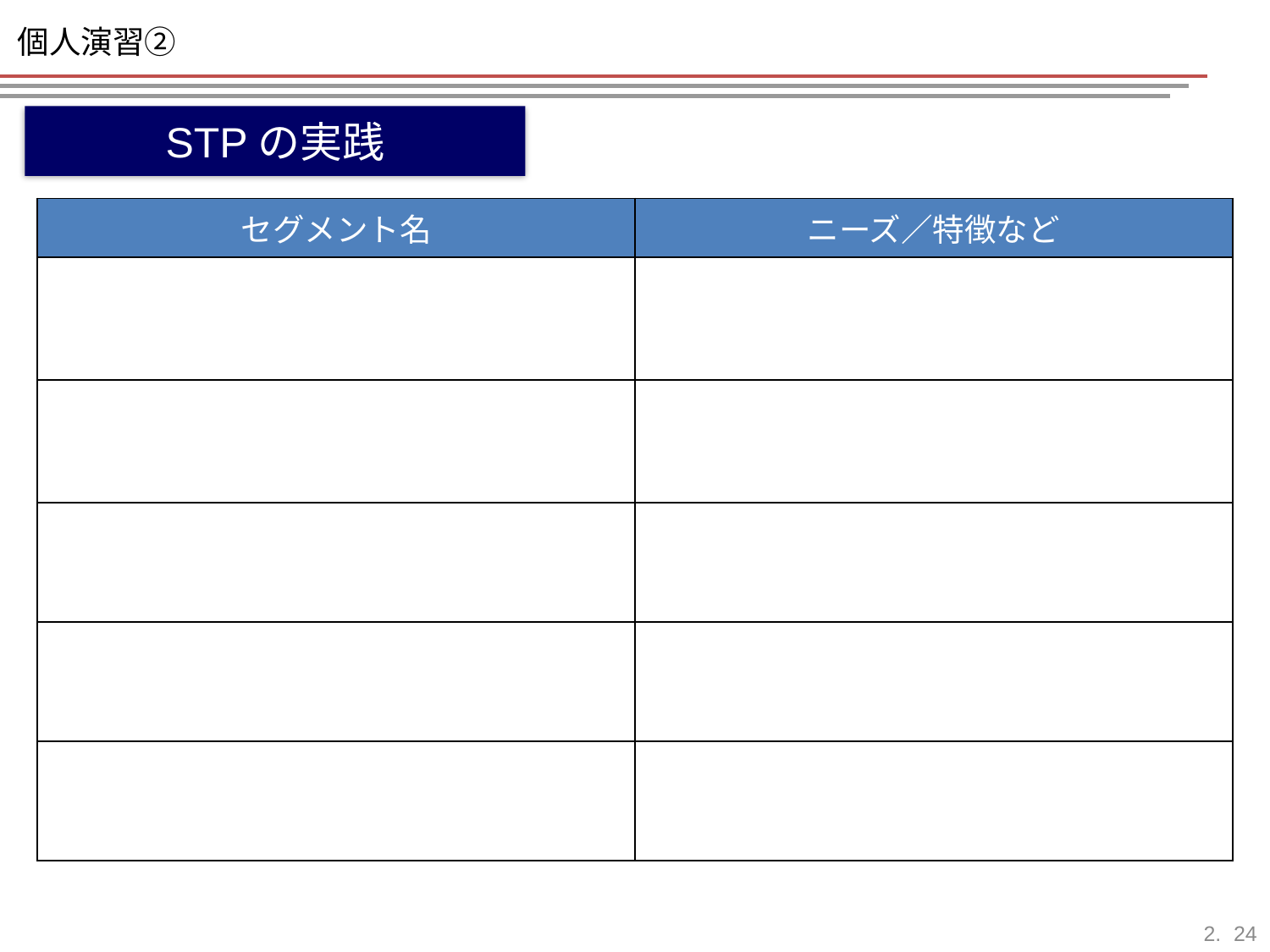

# 個人演習②
STPの実践
| セグメント名 | ニーズ／特徴など |
| --- | --- |
|  |  |
|  |  |
|  |  |
|  |  |
|  |  |
24